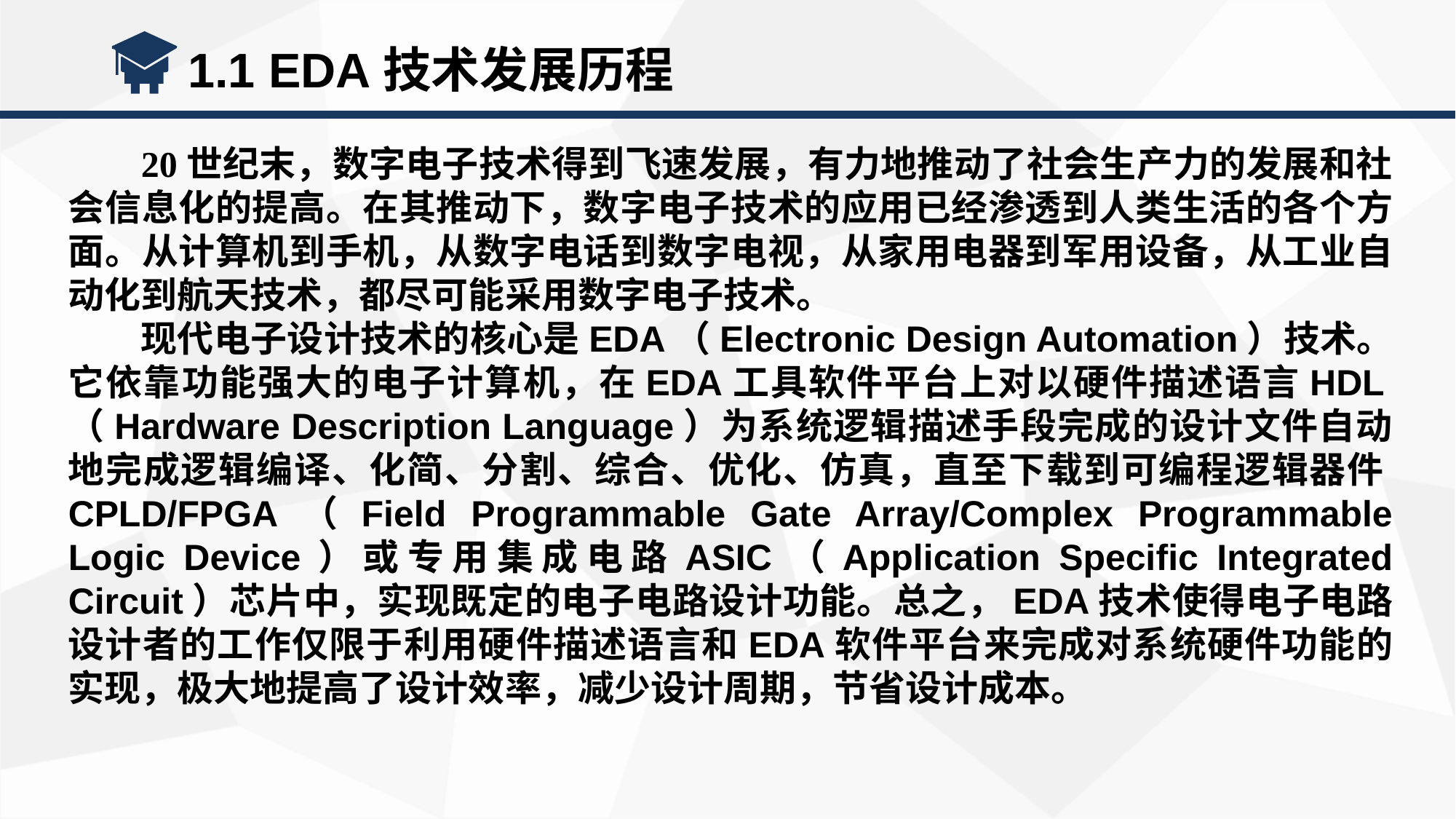

1.1 EDA技术发展历程

20世纪末，数字电子技术得到飞速发展，有力地推动了社会生产力的发展和社会信息化的提高。在其推动下，数字电子技术的应用已经渗透到人类生活的各个方面。从计算机到手机，从数字电话到数字电视，从家用电器到军用设备，从工业自动化到航天技术，都尽可能采用数字电子技术。
现代电子设计技术的核心是EDA（Electronic Design Automation）技术。它依靠功能强大的电子计算机，在EDA工具软件平台上对以硬件描述语言HDL（Hardware Description Language）为系统逻辑描述手段完成的设计文件自动地完成逻辑编译、化简、分割、综合、优化、仿真，直至下载到可编程逻辑器件CPLD/FPGA（Field Programmable Gate Array/Complex Programmable Logic Device）或专用集成电路ASIC（Application Specific Integrated Circuit）芯片中，实现既定的电子电路设计功能。总之，EDA技术使得电子电路设计者的工作仅限于利用硬件描述语言和EDA软件平台来完成对系统硬件功能的实现，极大地提高了设计效率，减少设计周期，节省设计成本。